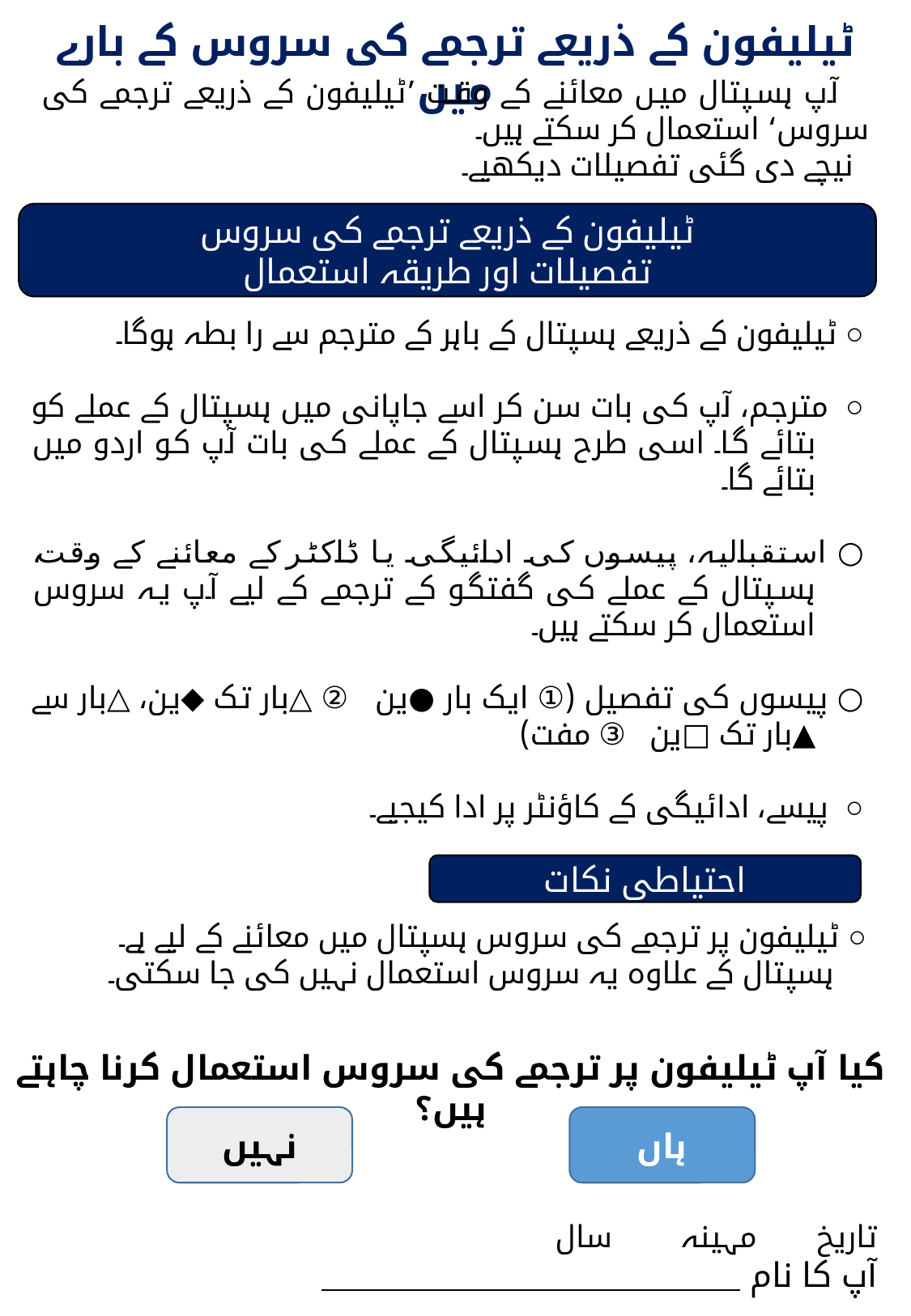

ٹیلیفون کے ذریعے ترجمے کی سروس کے بارے میں
　آپ ہسپتال میں معائنے کے وقت ’ٹیلیفون کے ذریعے ترجمے کی سروس‘ استعمال کر سکتے ہیں۔
  نیچے دی گئی تفصیلات دیکھیے۔
ٹیلیفون کے ذریعے ترجمے کی سروس
تفصیلات اور طریقہ استعمال
○ ٹیلیفون کے ذریعے ہسپتال کے باہر کے مترجم سے را بطہ ہوگا۔

○ مترجم، آپ کی بات سن کر اسے جاپانی میں ہسپتال کے عملے کو بتائے گا۔ اسی طرح ہسپتال کے عملے کی بات آپ کو اردو میں بتائے گا۔

○ استقبالیہ، پیسوں کی ادائیگی یا ڈاکٹر کے معائنے کے وقت، ہسپتال کے عملے کی گفتگو کے ترجمے کے لیے آپ یہ سروس استعمال کر سکتے ہیں۔

○ پیسوں کی تفصیل (① ایک بار ●ین   ② △بار تک ◆ین، △بار سے ▲بار تک □ین   ③ مفت)

○ پیسے، ادائیگی کے کاؤنٹر پر ادا کیجیے۔
金額の部分は各医療機関にて設定の上、編集してください
احتیاطی نکات
○ ٹیلیفون پر ترجمے کی سروس ہسپتال میں معائنے کے لیے ہے۔
    ہسپتال کے علاوہ یہ سروس استعمال نہیں کی جا سکتی۔
کیا آپ ٹیلیفون پر ترجمے کی سروس استعمال کرنا چاہتے ہیں؟
نہیں
ہاں
تاریخ       مہینہ        سال
آپ کا نام